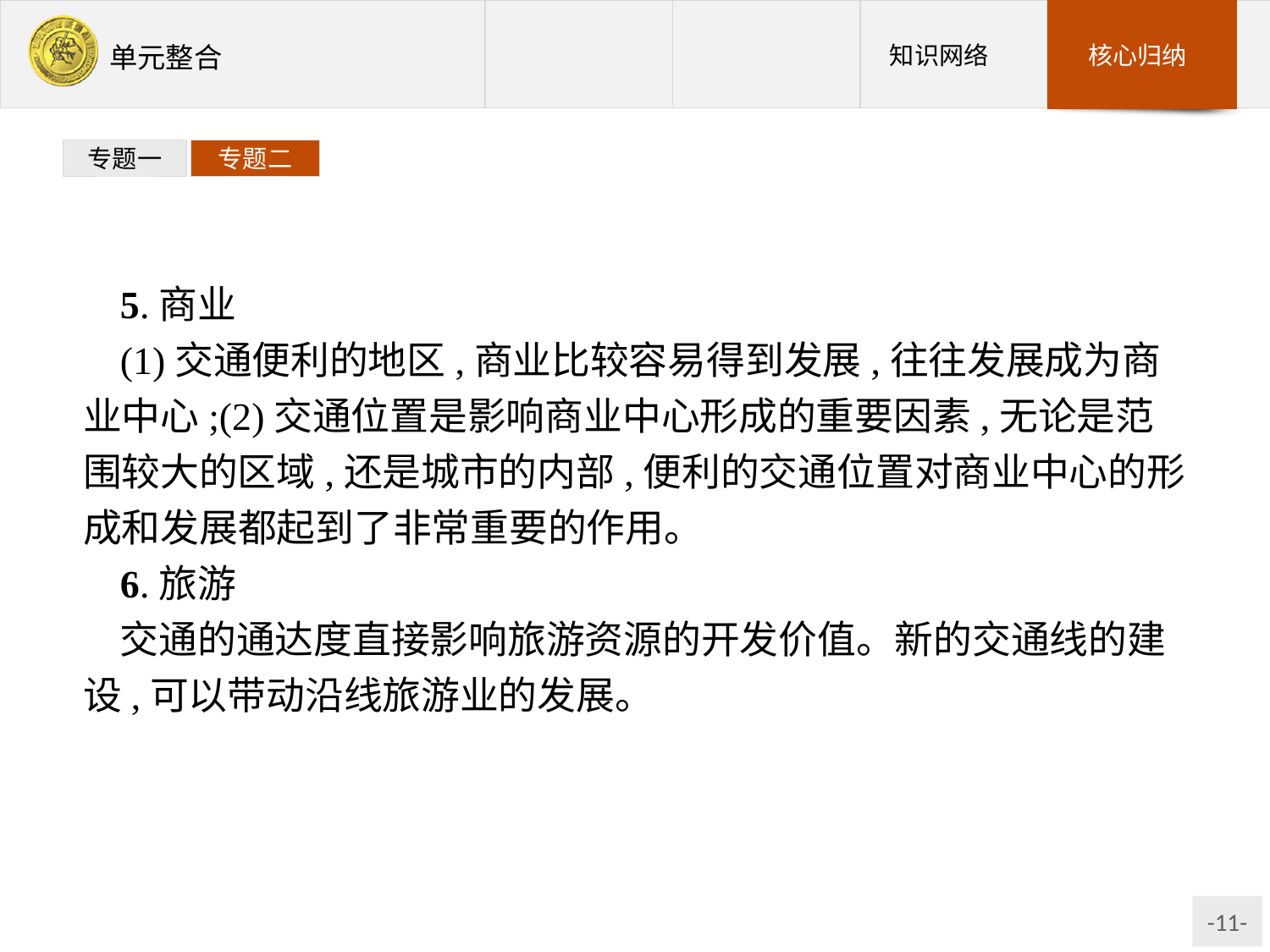

专题一
专题二
5.商业
(1)交通便利的地区,商业比较容易得到发展,往往发展成为商业中心;(2)交通位置是影响商业中心形成的重要因素,无论是范围较大的区域,还是城市的内部,便利的交通位置对商业中心的形成和发展都起到了非常重要的作用。
6.旅游
交通的通达度直接影响旅游资源的开发价值。新的交通线的建设,可以带动沿线旅游业的发展。